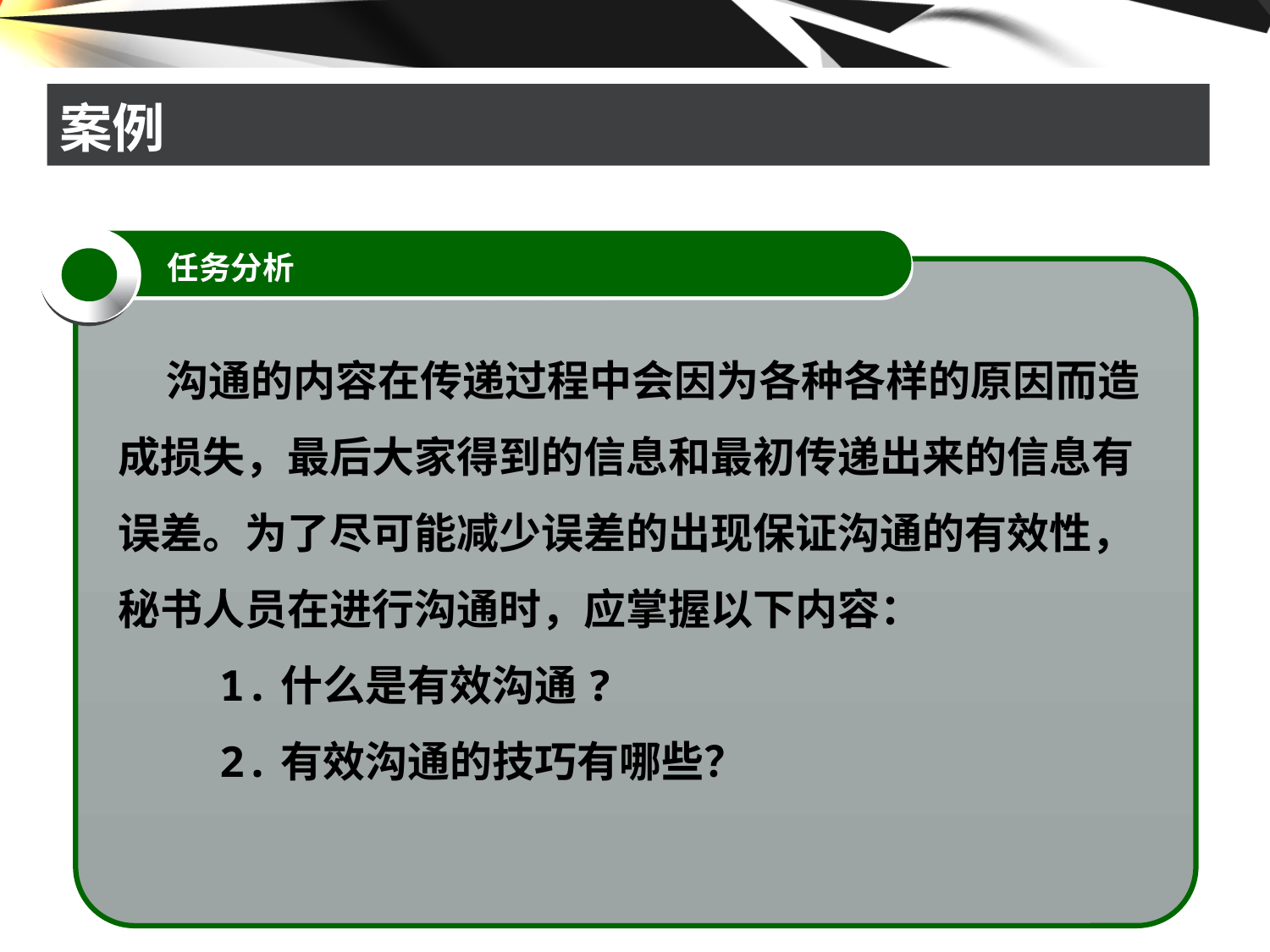

# 案例

任务分析

    沟通的内容在传递过程中会因为各种各样的原因而造成损失，最后大家得到的信息和最初传递出来的信息有误差。为了尽可能减少误差的出现保证沟通的有效性，秘书人员在进行沟通时，应掌握以下内容：
    1.什么是有效沟通?
    2.有效沟通的技巧有哪些？